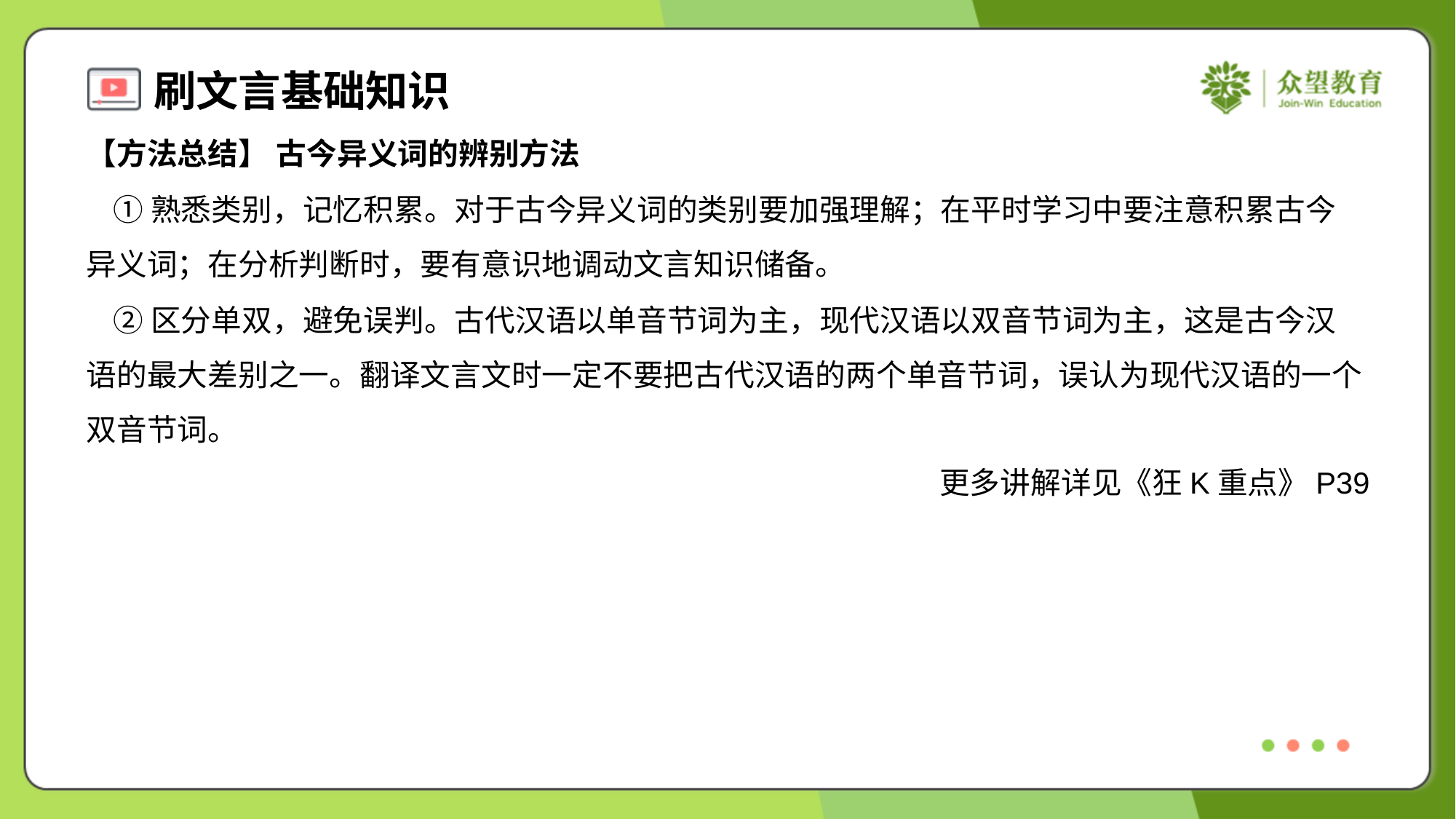

【方法总结】 古今异义词的辨别方法
    ①熟悉类别，记忆积累。对于古今异义词的类别要加强理解；在平时学习中要注意积累古今
异义词；在分析判断时，要有意识地调动文言知识储备。
    ②区分单双，避免误判。古代汉语以单音节词为主，现代汉语以双音节词为主，这是古今汉
语的最大差别之一。翻译文言文时一定不要把古代汉语的两个单音节词，误认为现代汉语的一个
双音节词。
更多讲解详见《狂K重点》P39